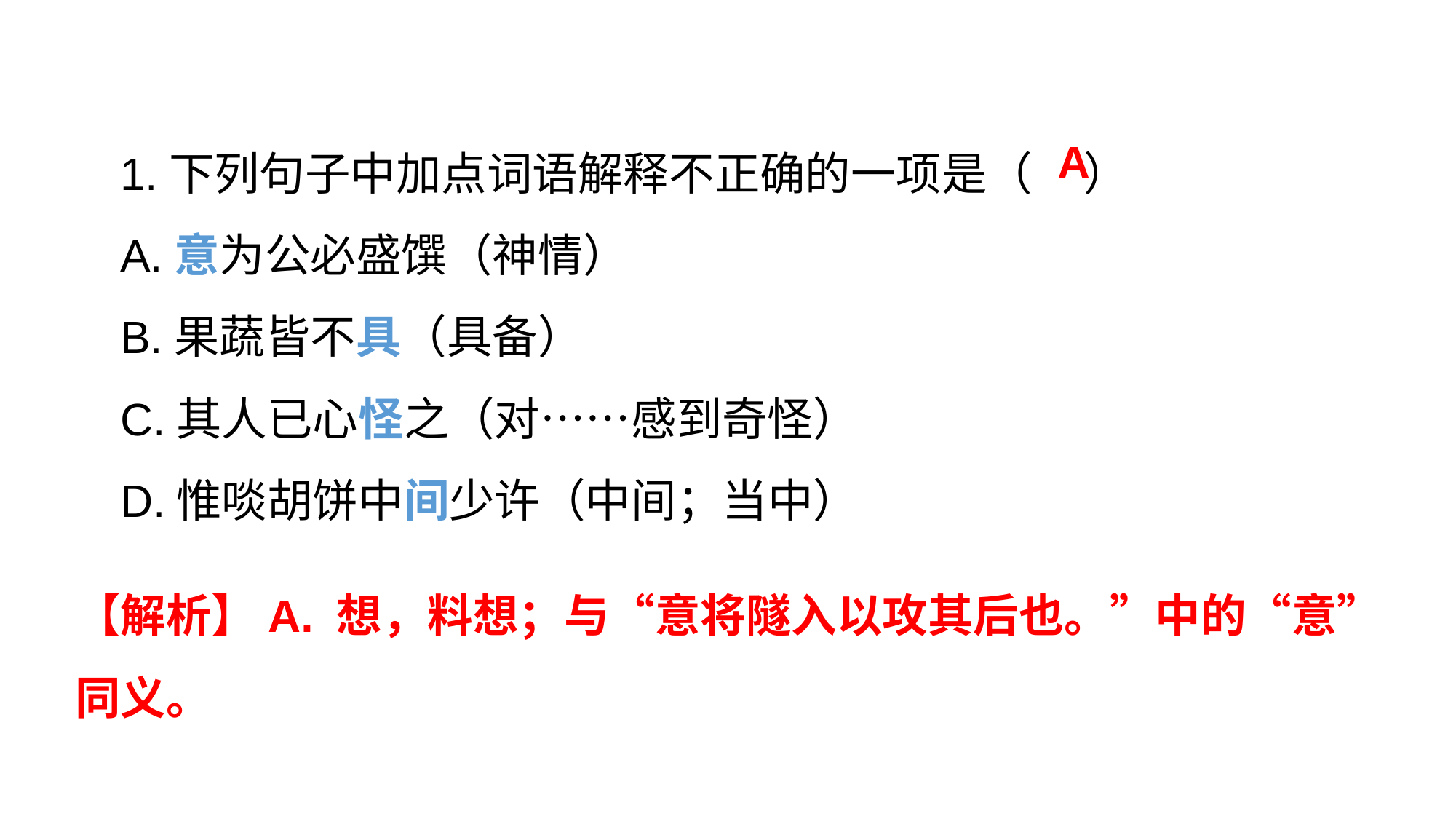

1.下列句子中加点词语解释不正确的一项是（     ）
A.意为公必盛馔（神情）
B.果蔬皆不具（具备）
C.其人已心怪之（对……感到奇怪）
D.惟啖胡饼中间少许（中间；当中）
A
【解析】A. 想，料想；与“意将隧入以攻其后也。”中的“意”同义。